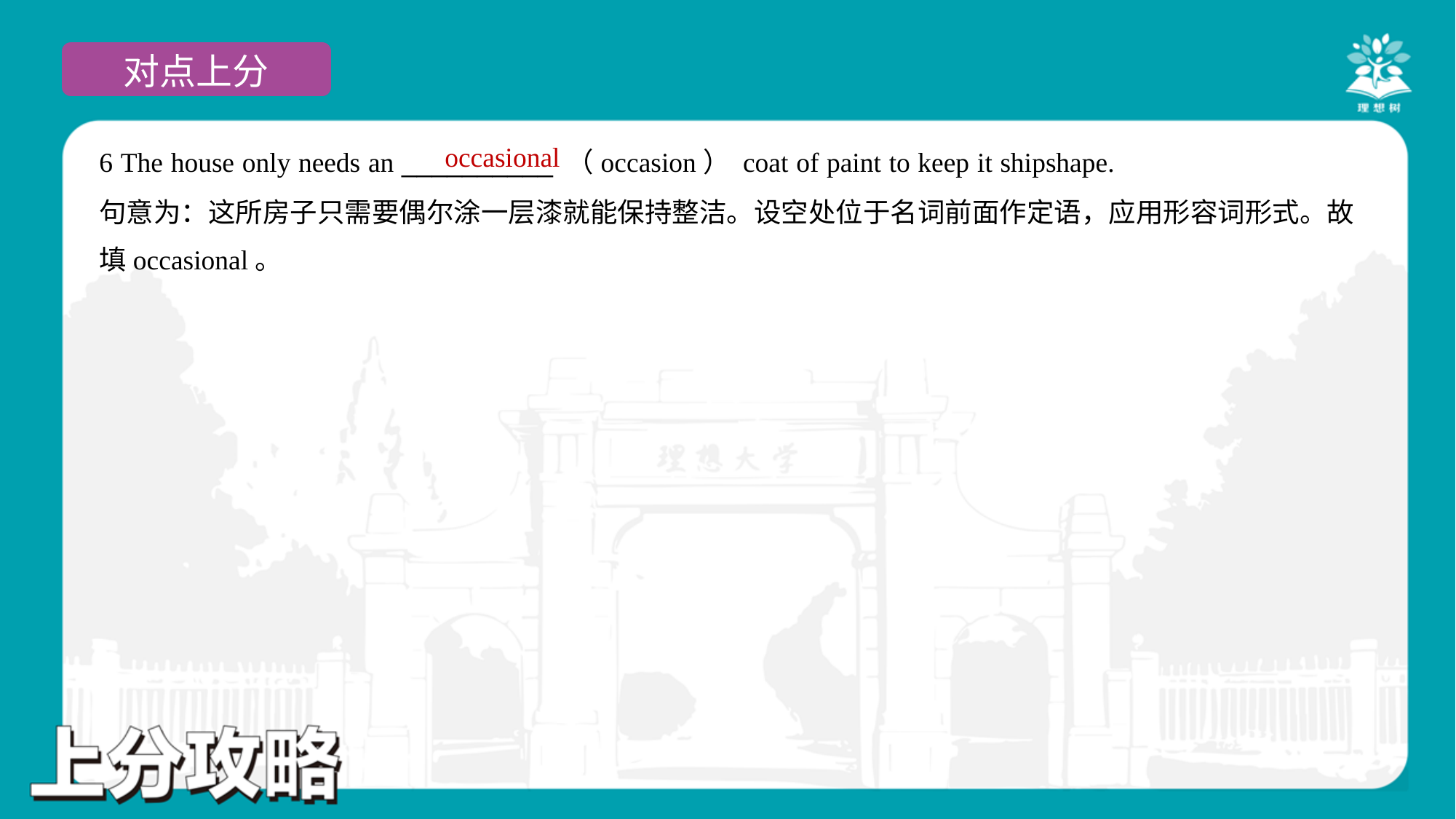

occasional
6 The house only needs an __________ （occasion） coat of paint to keep it shipshape.
句意为：这所房子只需要偶尔涂一层漆就能保持整洁。设空处位于名词前面作定语，应用形容词形式。故
填occasional。